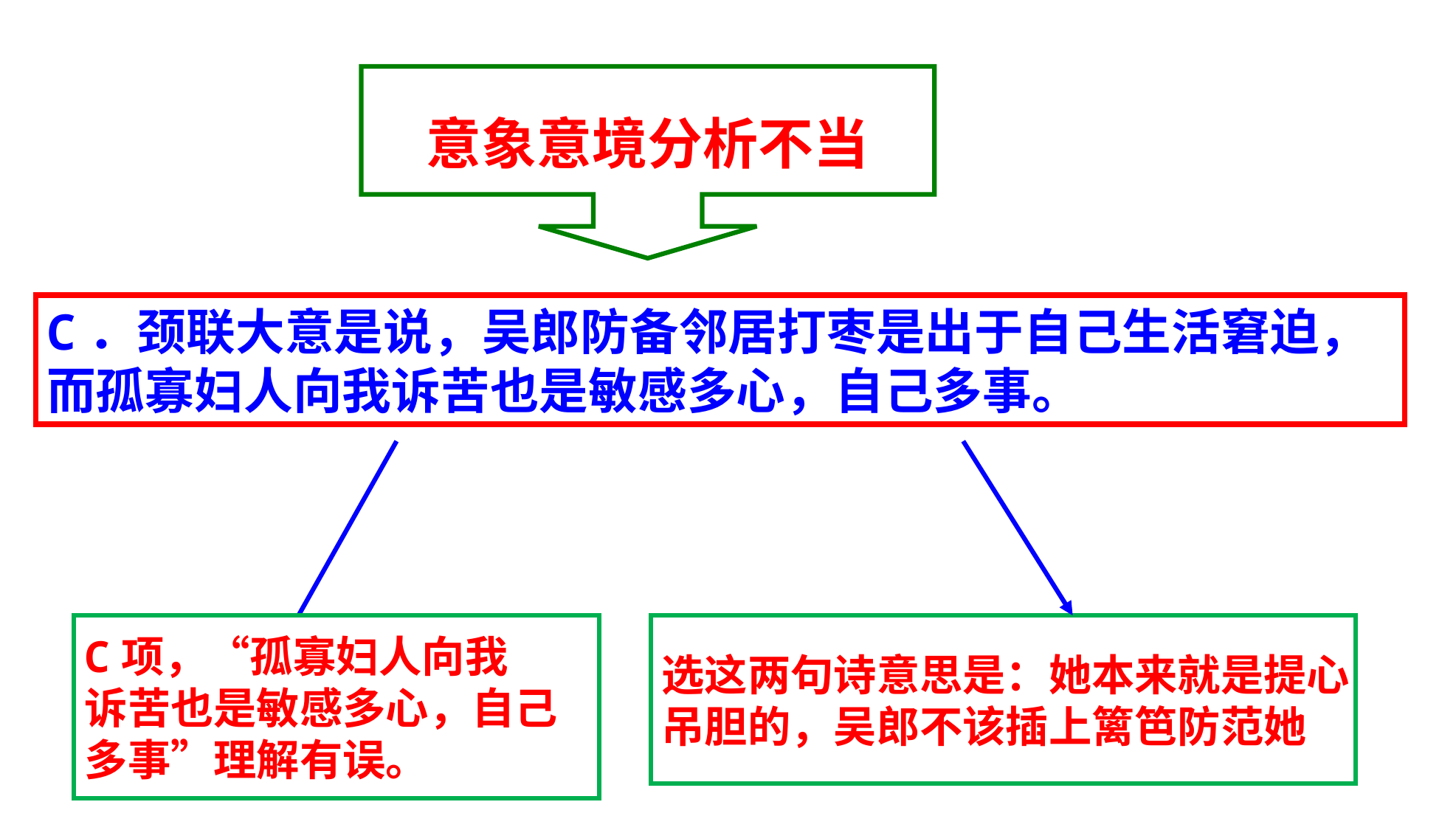

意象意境分析不当
C．颈联大意是说，吴郎防备邻居打枣是出于自己生活窘迫，而孤寡妇人向我诉苦也是敏感多心，自己多事。

C项，“孤寡妇人向我
诉苦也是敏感多心，自己
多事”理解有误。
选这两句诗意思是：她本来就是提心
吊胆的，吴郎不该插上篱笆防范她